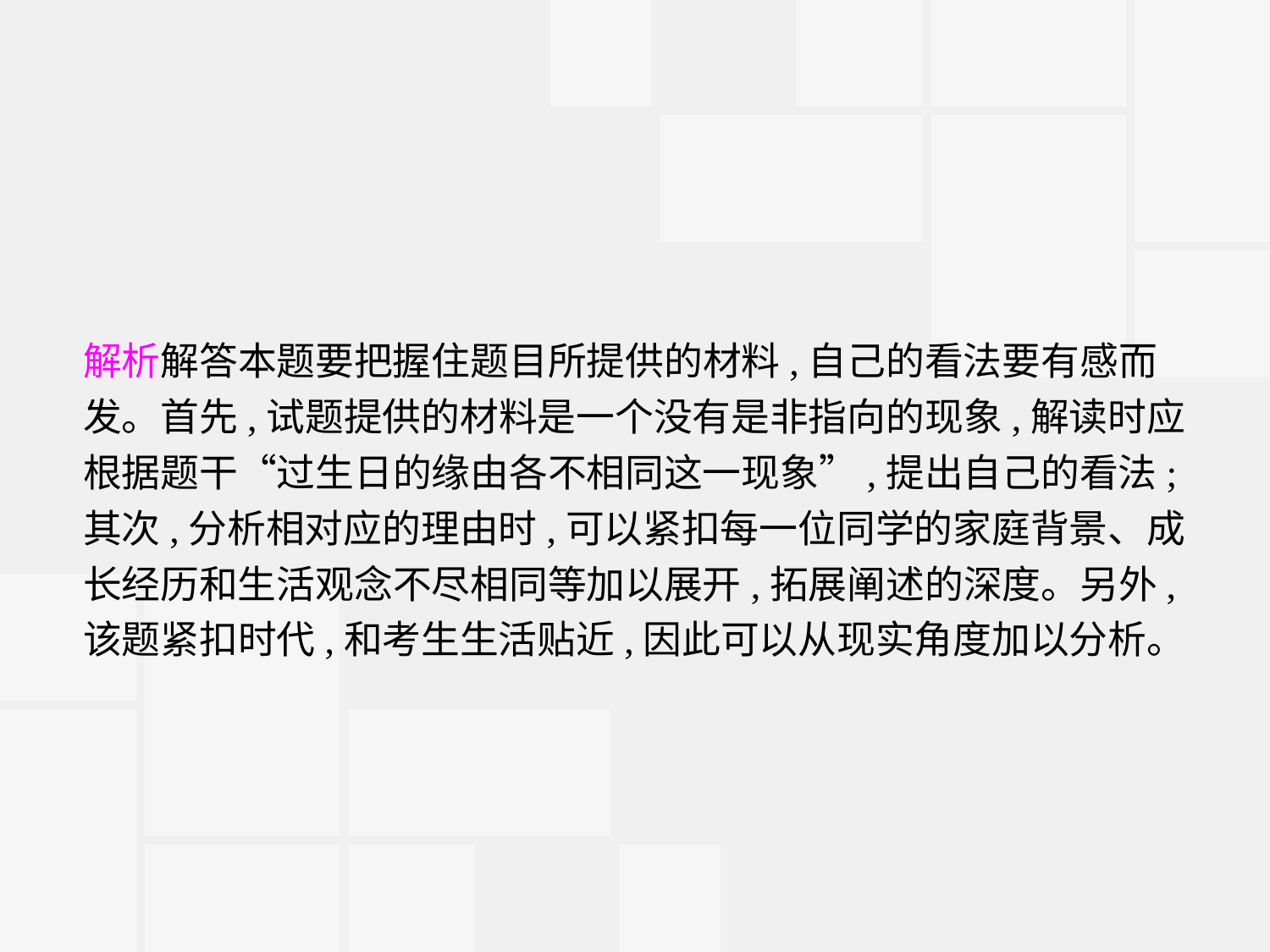

解析解答本题要把握住题目所提供的材料,自己的看法要有感而发。首先,试题提供的材料是一个没有是非指向的现象,解读时应根据题干“过生日的缘由各不相同这一现象”,提出自己的看法;其次,分析相对应的理由时,可以紧扣每一位同学的家庭背景、成长经历和生活观念不尽相同等加以展开,拓展阐述的深度。另外,该题紧扣时代,和考生生活贴近,因此可以从现实角度加以分析。